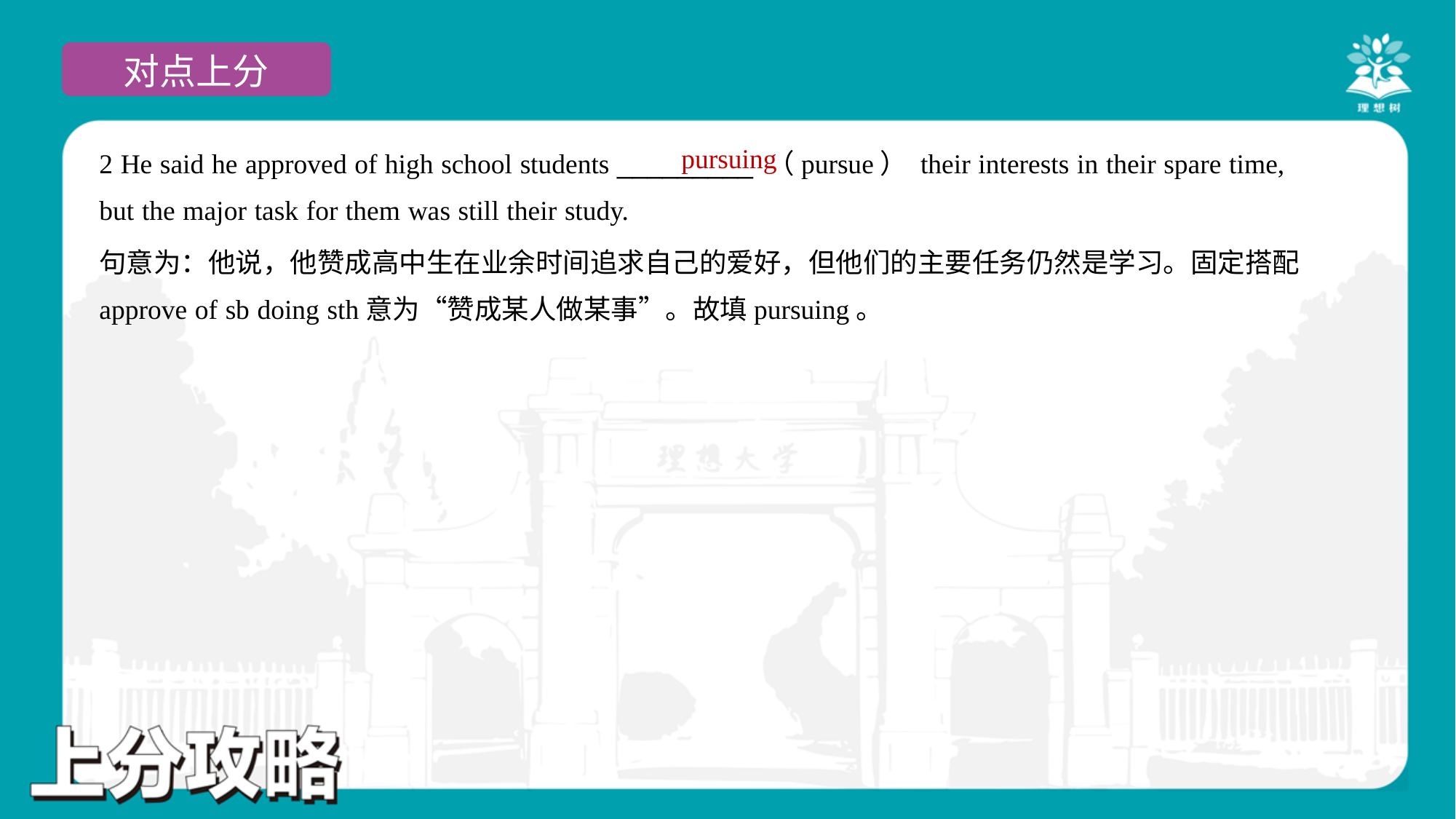

pursuing
2 He said he approved of high school students _________ （pursue） their interests in their spare time,
but the major task for them was still their study.
句意为：他说，他赞成高中生在业余时间追求自己的爱好，但他们的主要任务仍然是学习。固定搭配
approve of sb doing sth意为“赞成某人做某事”。故填pursuing。